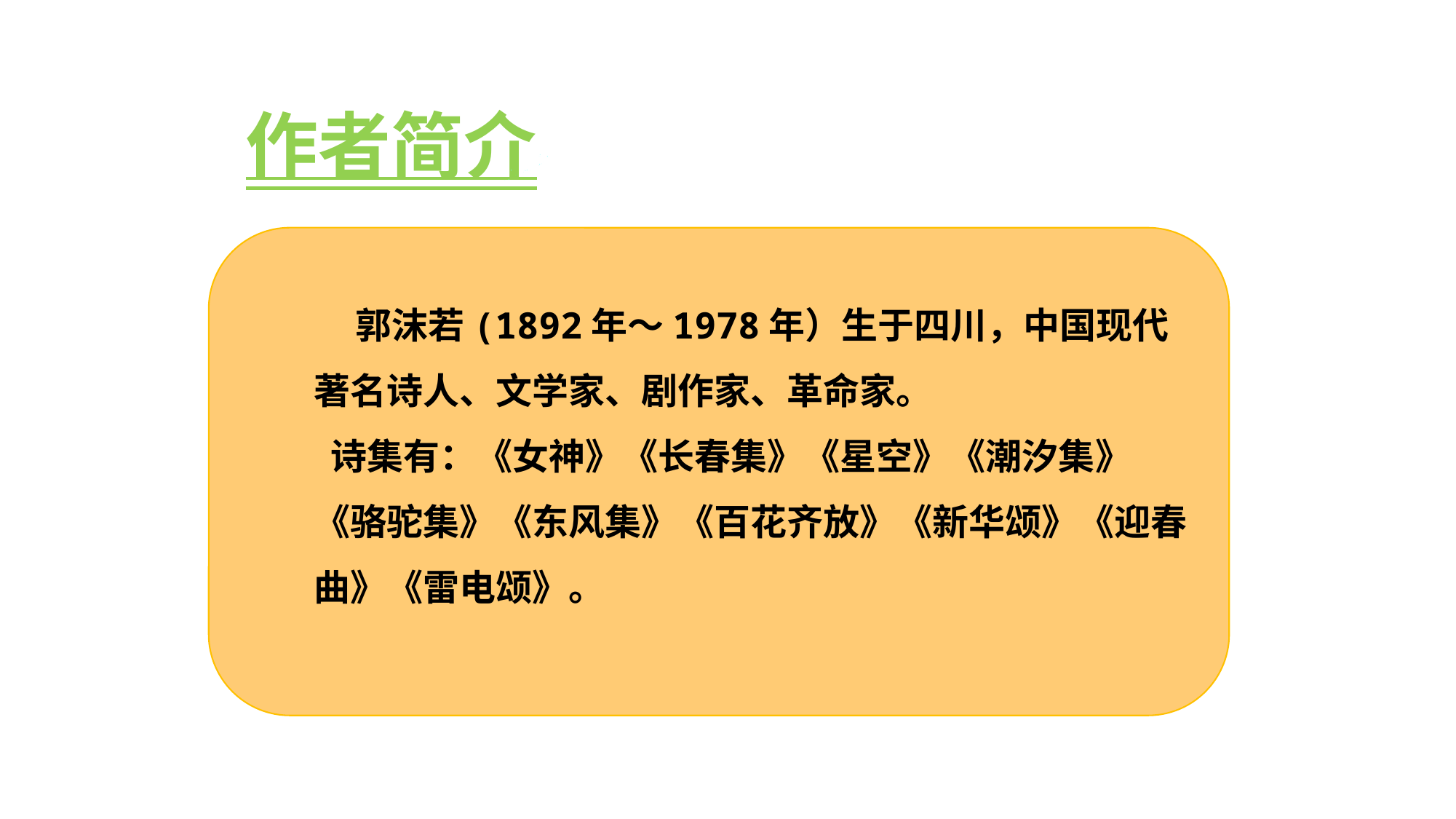

https://www.ypppt.com/
作者简介

    郭沫若(1892年～1978年）生于四川，中国现代著名诗人、文学家、剧作家、革命家。
 诗集有：《女神》《长春集》《星空》《潮汐集》《骆驼集》《东风集》《百花齐放》《新华颂》《迎春曲》《雷电颂》。